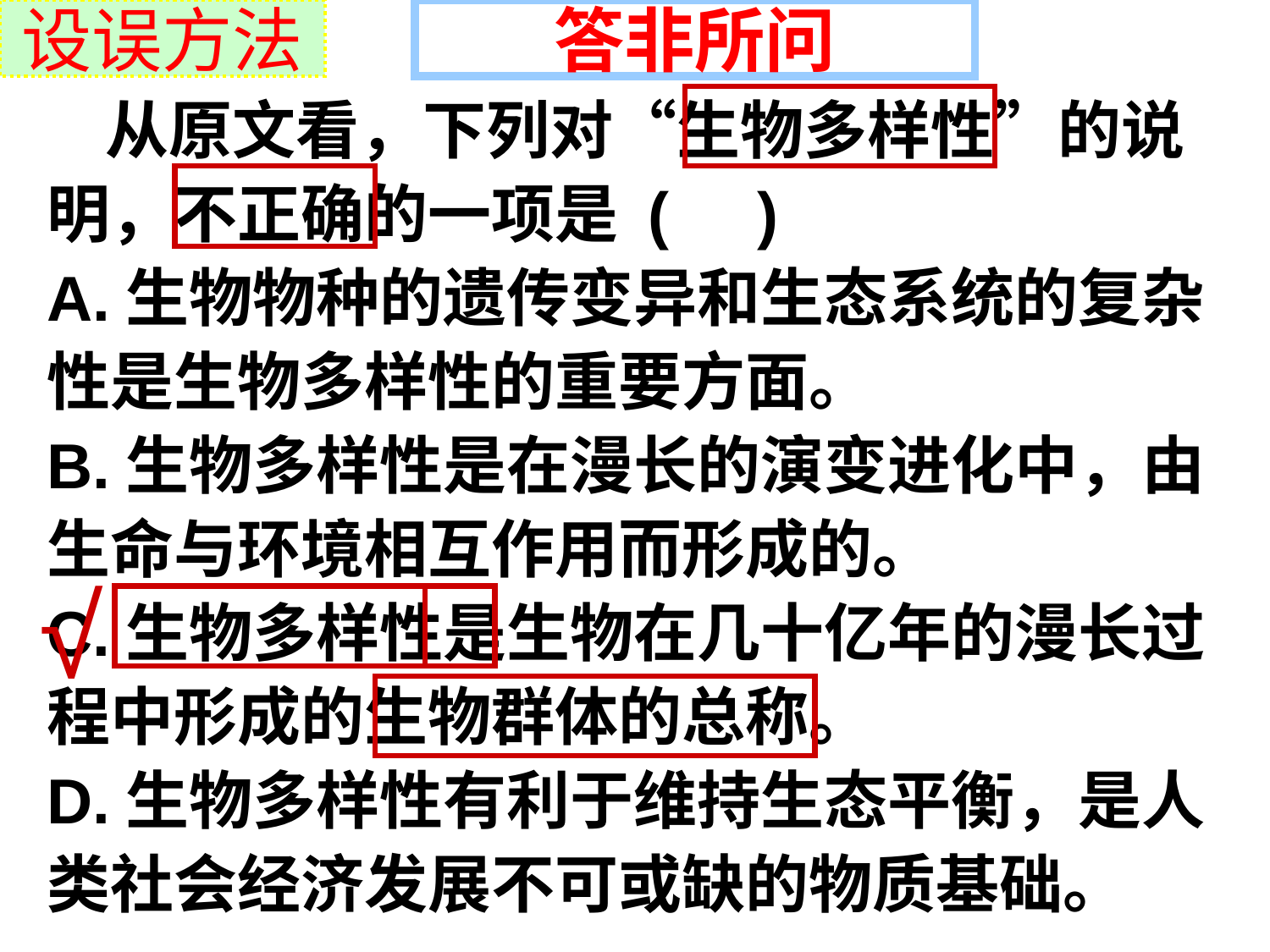

设误方法
答非所问
   从原文看，下列对“生物多样性”的说明，不正确的一项是 (     )
A.生物物种的遗传变异和生态系统的复杂性是生物多样性的重要方面。
B.生物多样性是在漫长的演变进化中，由生命与环境相互作用而形成的。
C.生物多样性是生物在几十亿年的漫长过程中形成的生物群体的总称。
D.生物多样性有利于维持生态平衡，是人类社会经济发展不可或缺的物质基础。

√